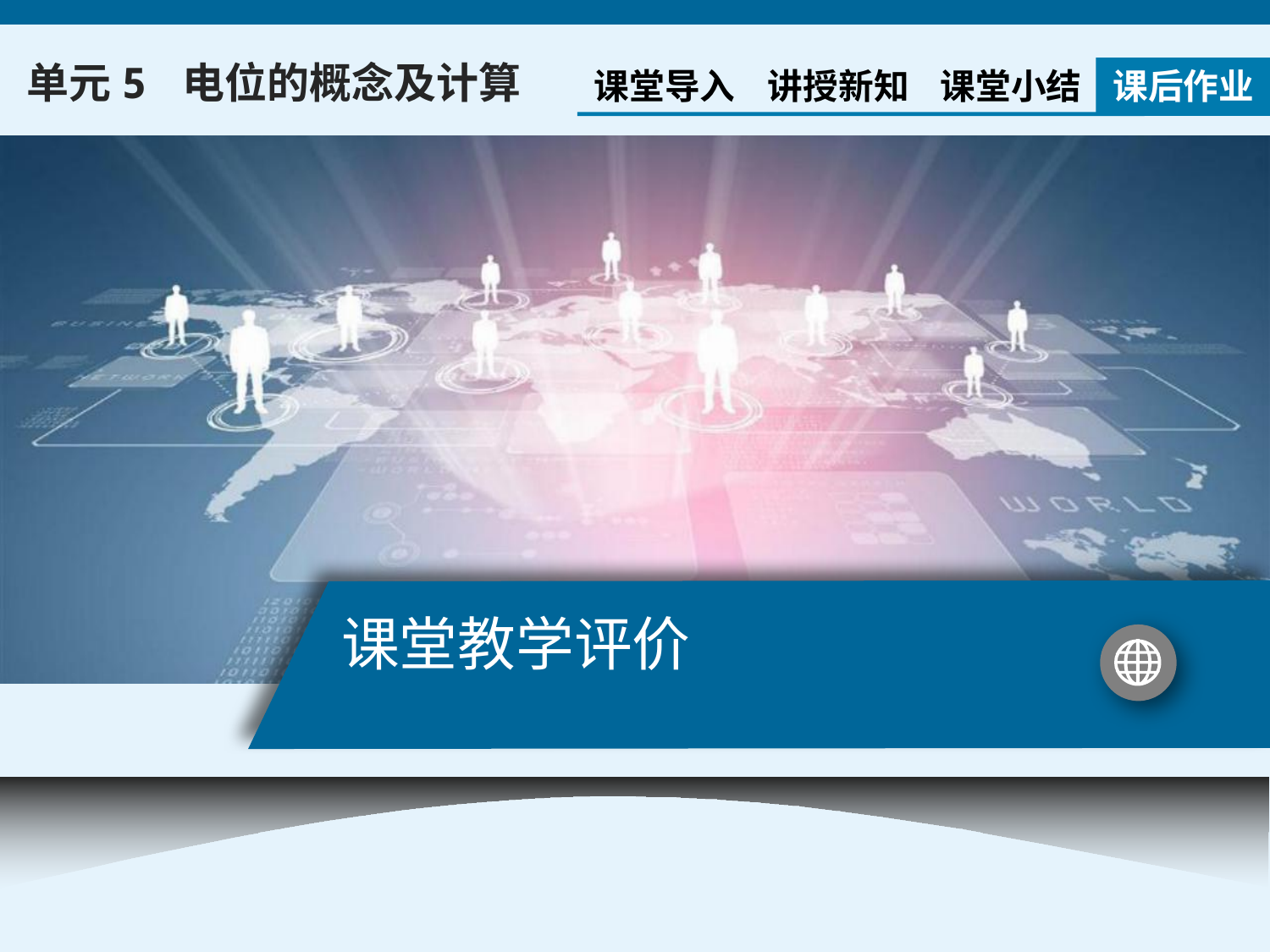

单元5 电位的概念及计算
课堂导入
讲授新知
课堂小结
课后作业
# 课堂教学评价